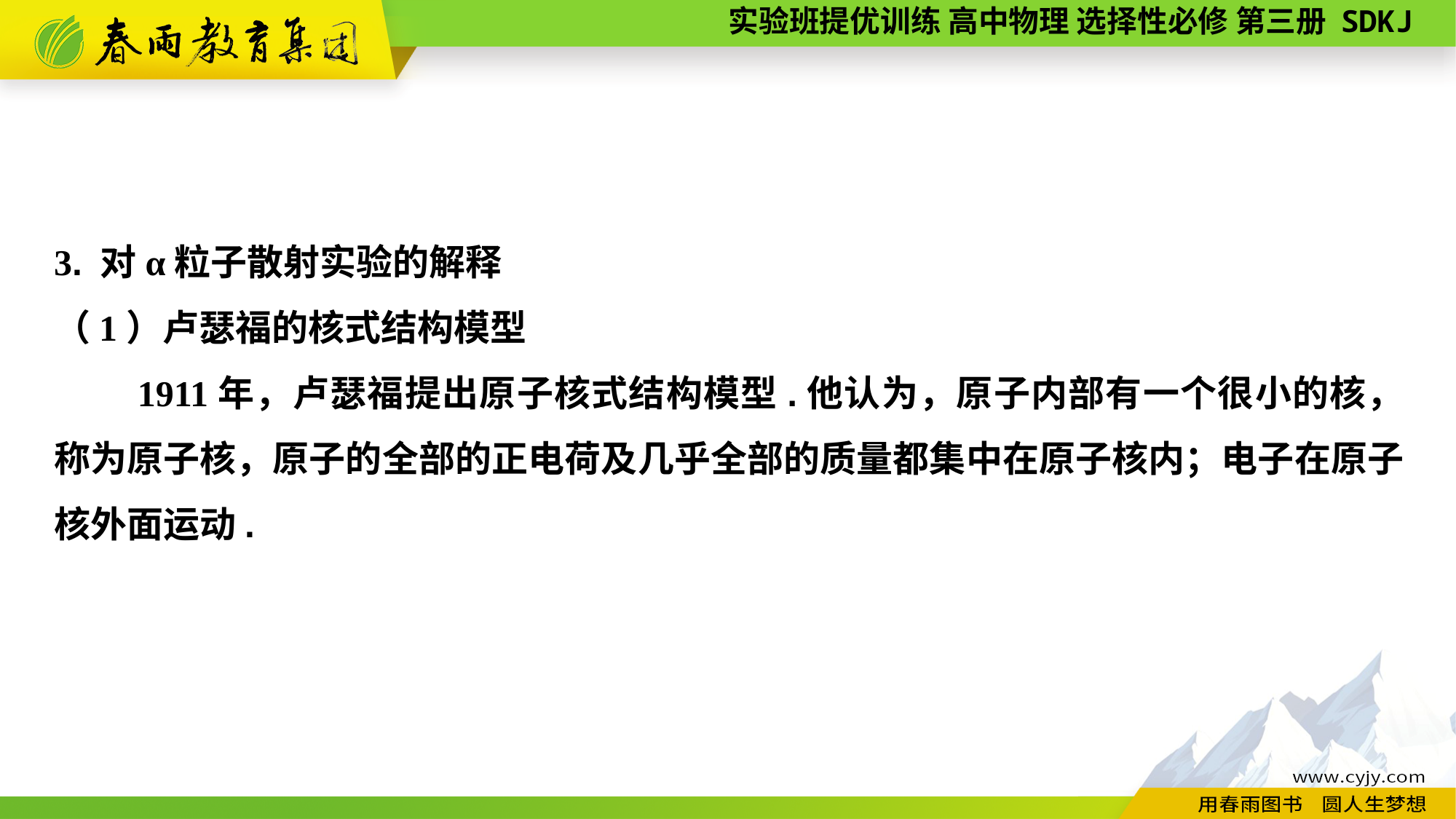

3. 对α粒子散射实验的解释
（1）卢瑟福的核式结构模型
　　1911年，卢瑟福提出原子核式结构模型.他认为，原子内部有一个很小的核，称为原子核，原子的全部的正电荷及几乎全部的质量都集中在原子核内；电子在原子核外面运动.